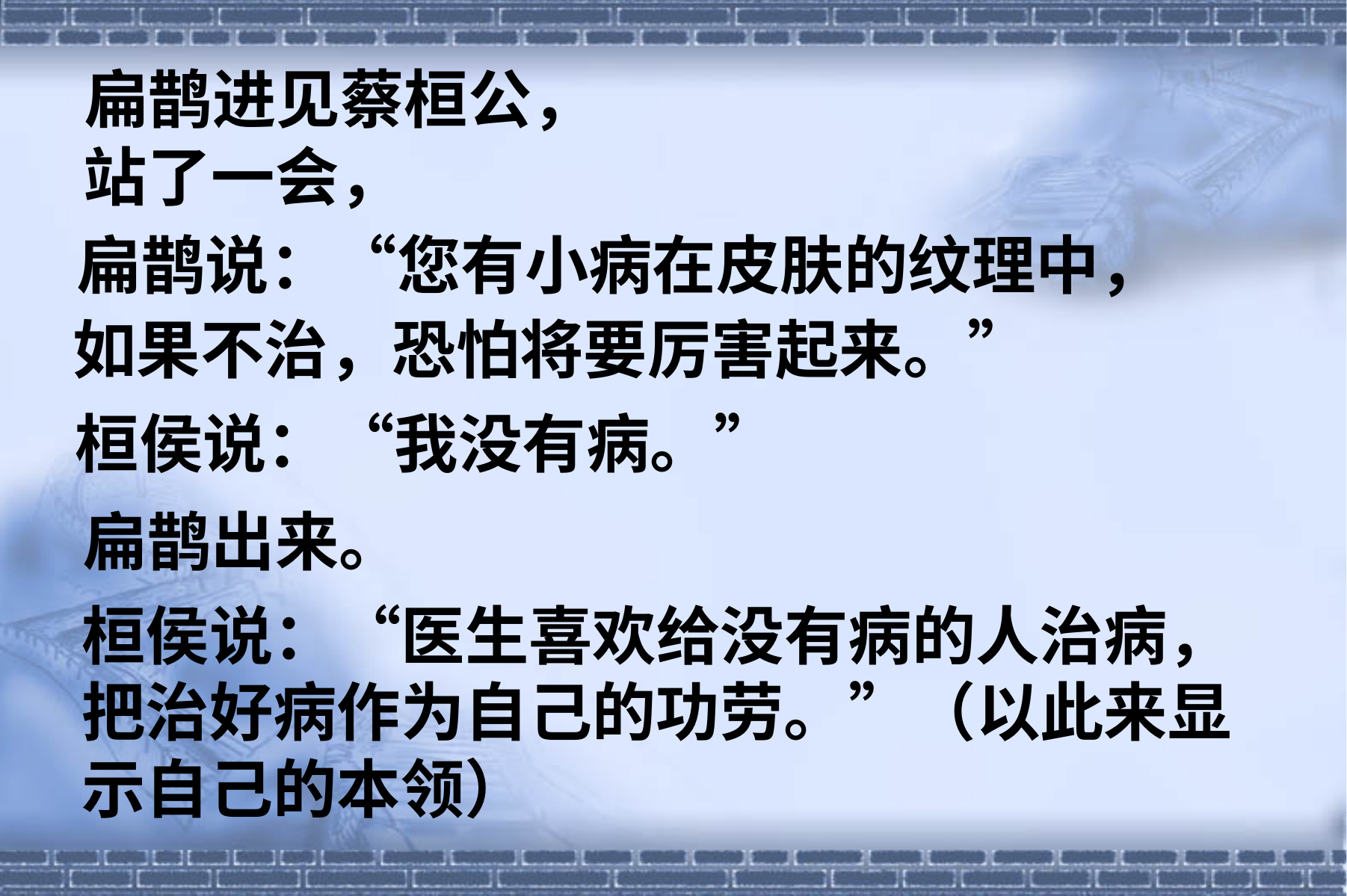

扁鹊进见蔡桓公，
站了一会，
扁鹊说：“您有小病在皮肤的纹理中，
如果不治，恐怕将要厉害起来。”
桓侯说：“我没有病。”
扁鹊出来。
桓侯说：“医生喜欢给没有病的人治病，把治好病作为自己的功劳。”（以此来显示自己的本领）